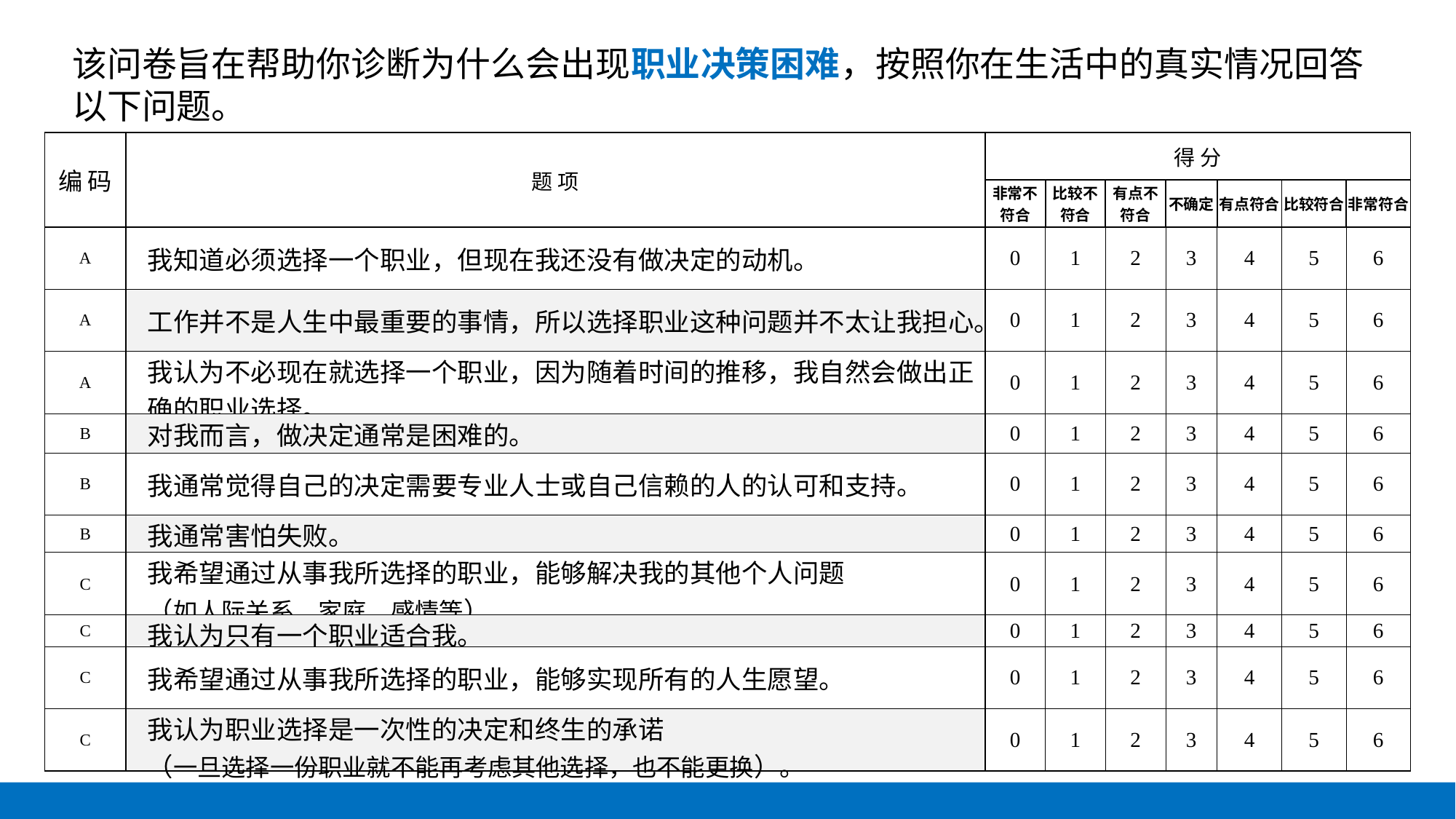

该问卷旨在帮助你诊断为什么会出现职业决策困难，按照你在生活中的真实情况回答以下问题。
| 编 码 | 题 项 | 得 分 |  |  |  |  |  |  |
| --- | --- | --- | --- | --- | --- | --- | --- | --- |
|  |  | 非常不符合 | 比较不符合 | 有点不符合 | 不确定 | 有点符合 | 比较符合 | 非常符合 |
| A | 我知道必须选择一个职业，但现在我还没有做决定的动机。 | 0 | 1 | 2 | 3 | 4 | 5 | 6 |
| A | 工作并不是人生中最重要的事情，所以选择职业这种问题并不太让我担心。 | 0 | 1 | 2 | 3 | 4 | 5 | 6 |
| A | 我认为不必现在就选择一个职业，因为随着时间的推移，我自然会做出正确的职业选择。 | 0 | 1 | 2 | 3 | 4 | 5 | 6 |
| B | 对我而言，做决定通常是困难的。 | 0 | 1 | 2 | 3 | 4 | 5 | 6 |
| B | 我通常觉得自己的决定需要专业人士或自己信赖的人的认可和支持。 | 0 | 1 | 2 | 3 | 4 | 5 | 6 |
| B | 我通常害怕失败。 | 0 | 1 | 2 | 3 | 4 | 5 | 6 |
| C | 我希望通过从事我所选择的职业，能够解决我的其他个人问题 （如人际关系、家庭、感情等） | 0 | 1 | 2 | 3 | 4 | 5 | 6 |
| C | 我认为只有一个职业适合我。 | 0 | 1 | 2 | 3 | 4 | 5 | 6 |
| C | 我希望通过从事我所选择的职业，能够实现所有的人生愿望。 | 0 | 1 | 2 | 3 | 4 | 5 | 6 |
| C | 我认为职业选择是一次性的决定和终生的承诺 （一旦选择一份职业就不能再考虑其他选择，也不能更换）。 | 0 | 1 | 2 | 3 | 4 | 5 | 6 |